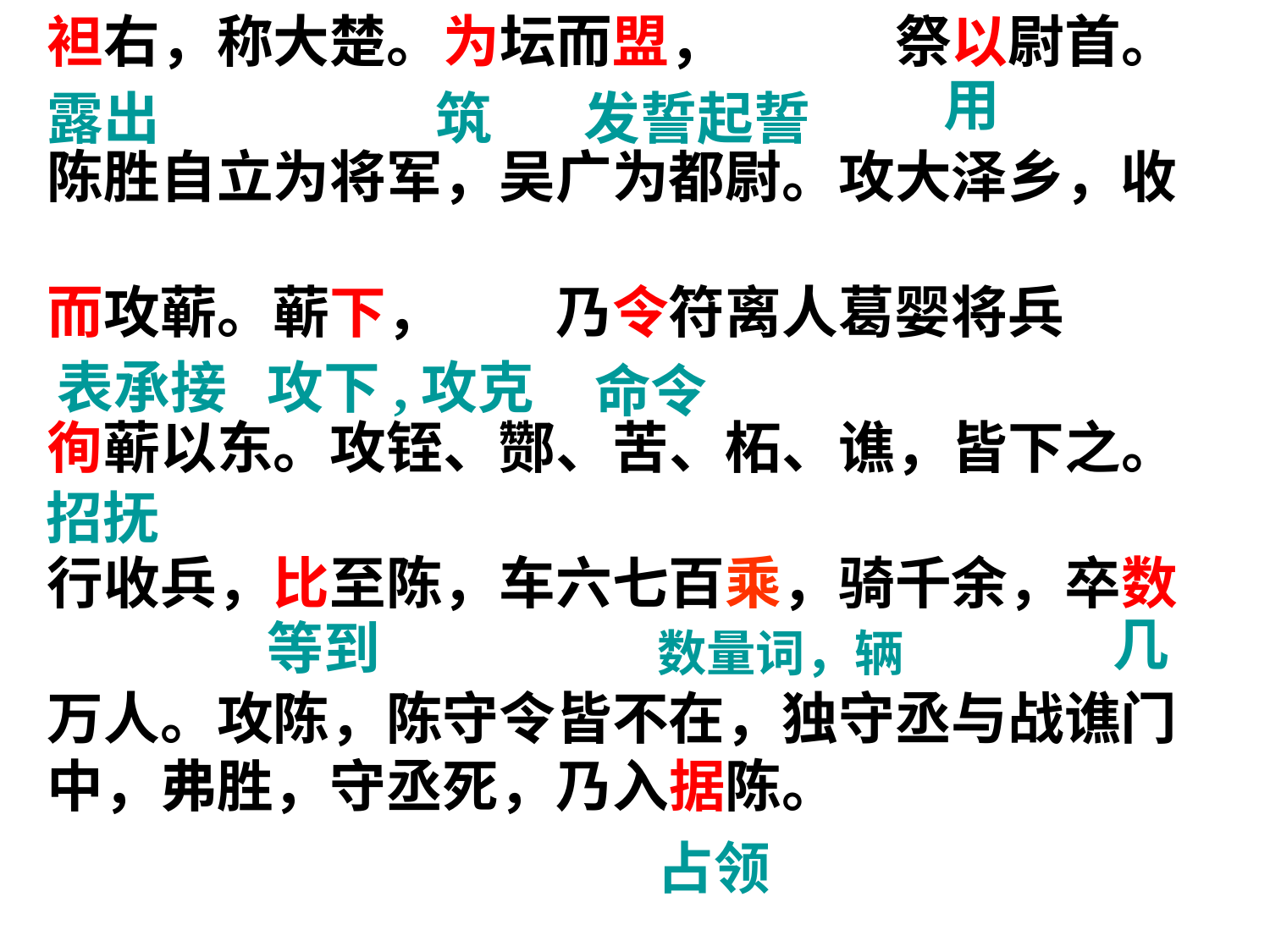

袒右，称大楚。为坛而盟，　　　祭以尉首。

陈胜自立为将军，吴广为都尉。攻大泽乡，收

而攻蕲。蕲下，　　乃令符离人葛婴将兵

徇蕲以东。攻铚、酂、苦、柘、谯，皆下之。

行收兵，比至陈，车六七百乘，骑千余，卒数

万人。攻陈，陈守令皆不在，独守丞与战谯门中，弗胜，守丞死，乃入据陈。
用
露出
筑
发誓起誓
表承接
攻下,攻克
命令
招抚
几
等到
数量词，辆

占领